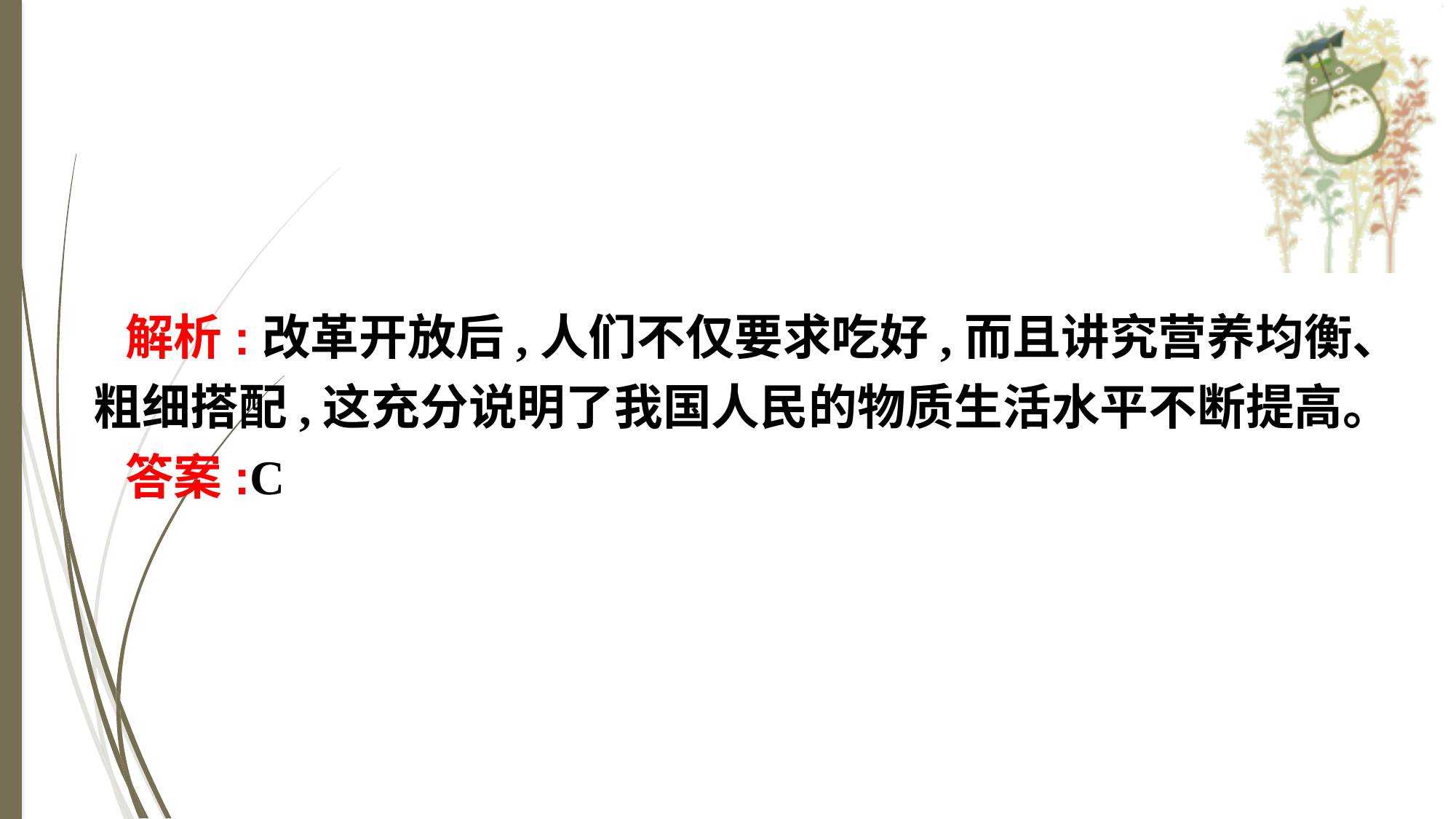

解析:改革开放后,人们不仅要求吃好,而且讲究营养均衡、粗细搭配,这充分说明了我国人民的物质生活水平不断提高。
答案:C